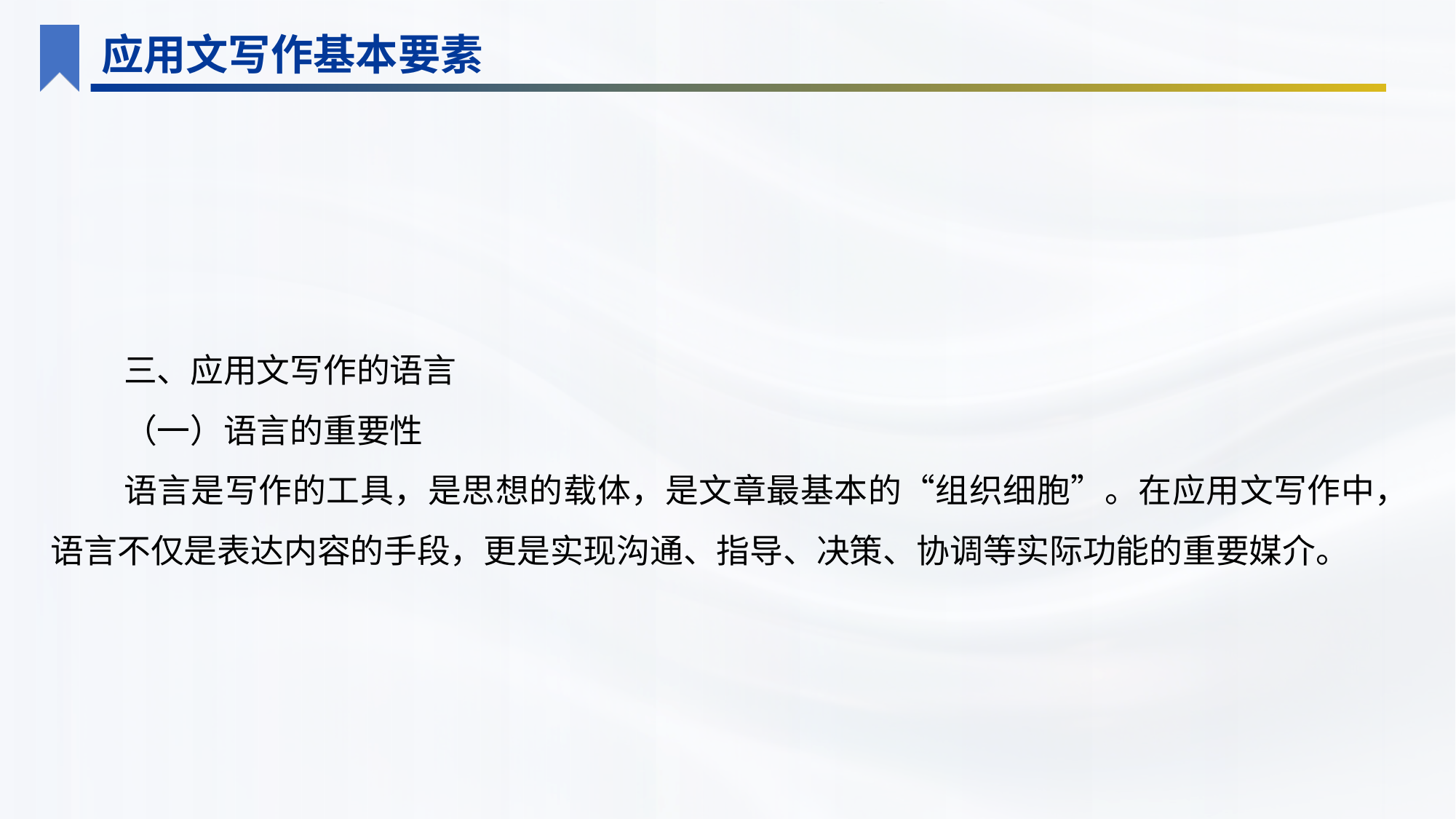

应用文写作基本要素
三、应用文写作的语言
（一）语言的重要性
语言是写作的工具，是思想的载体，是文章最基本的“组织细胞”。在应用文写作中，语言不仅是表达内容的手段，更是实现沟通、指导、决策、协调等实际功能的重要媒介。